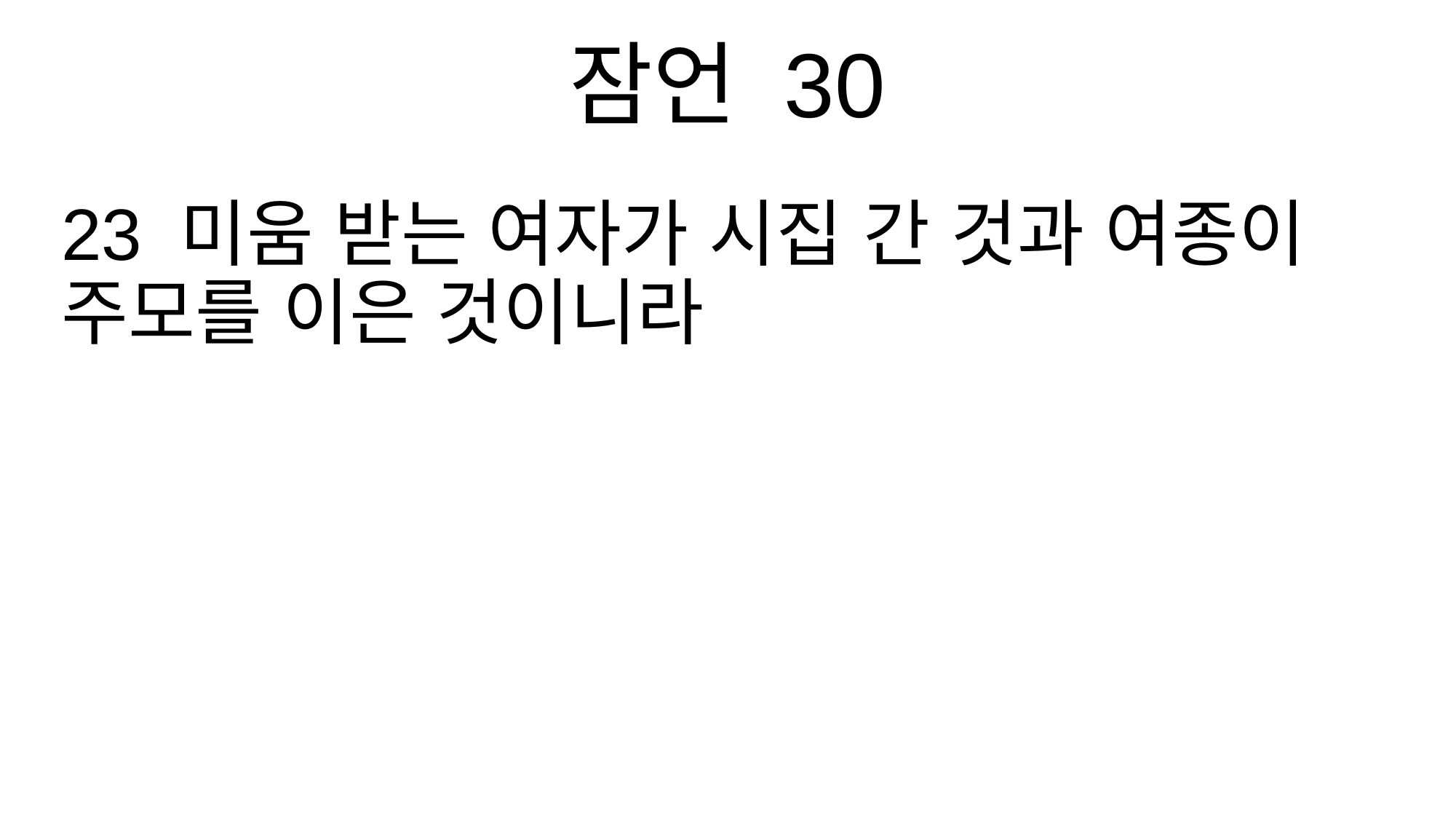

잠언 30
23 미움 받는 여자가 시집 간 것과 여종이 주모를 이은 것이니라